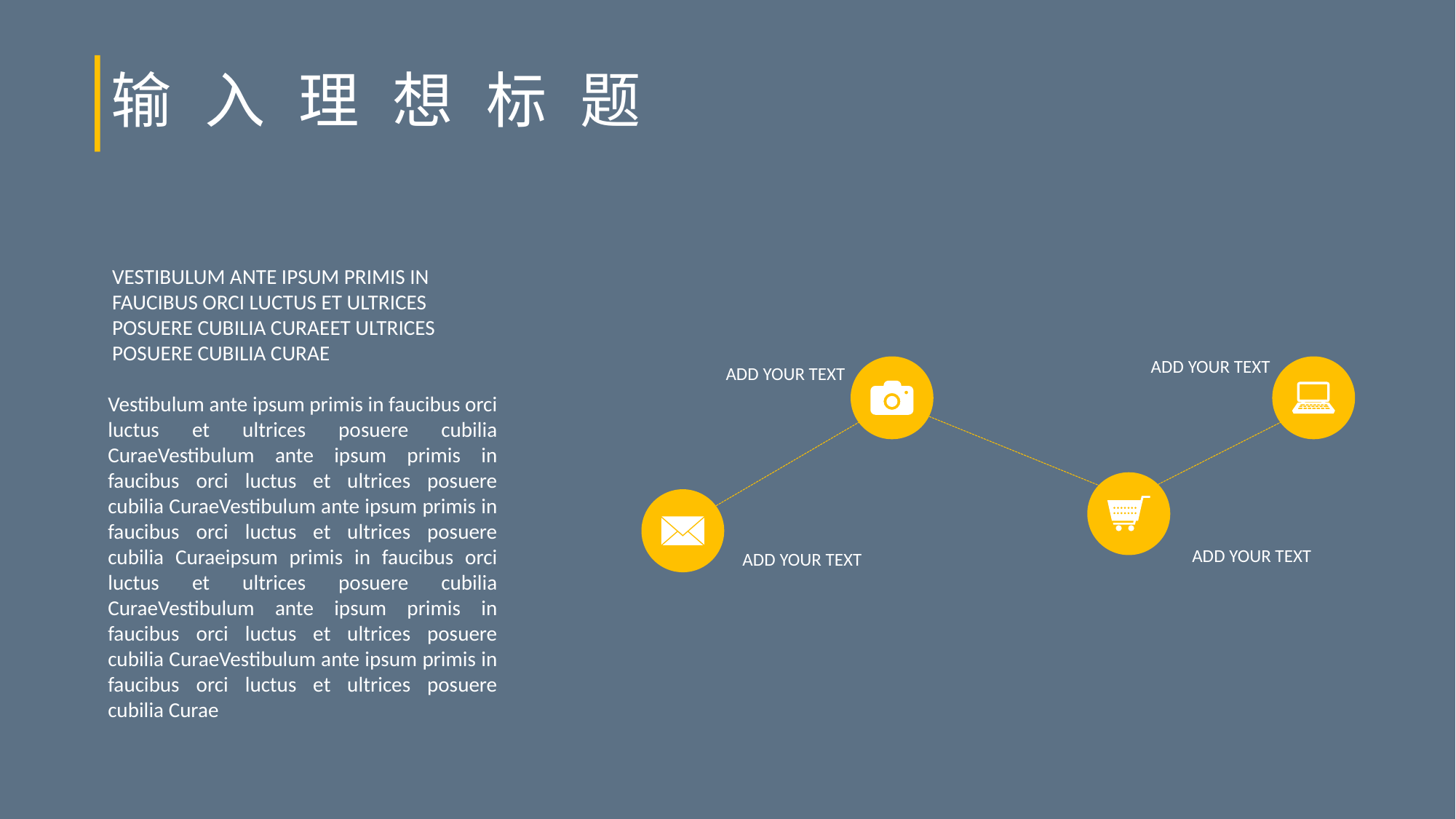

# 输入理想标题
VESTIBULUM ANTE IPSUM PRIMIS IN FAUCIBUS ORCI LUCTUS ET ULTRICES POSUERE CUBILIA CURAEET ULTRICES POSUERE CUBILIA CURAE
ADD YOUR TEXT

ADD YOUR TEXT

Vestibulum ante ipsum primis in faucibus orci luctus et ultrices posuere cubilia CuraeVestibulum ante ipsum primis in faucibus orci luctus et ultrices posuere cubilia CuraeVestibulum ante ipsum primis in faucibus orci luctus et ultrices posuere cubilia Curaeipsum primis in faucibus orci luctus et ultrices posuere cubilia CuraeVestibulum ante ipsum primis in faucibus orci luctus et ultrices posuere cubilia CuraeVestibulum ante ipsum primis in faucibus orci luctus et ultrices posuere cubilia Curae

ADD YOUR TEXT
ADD YOUR TEXT